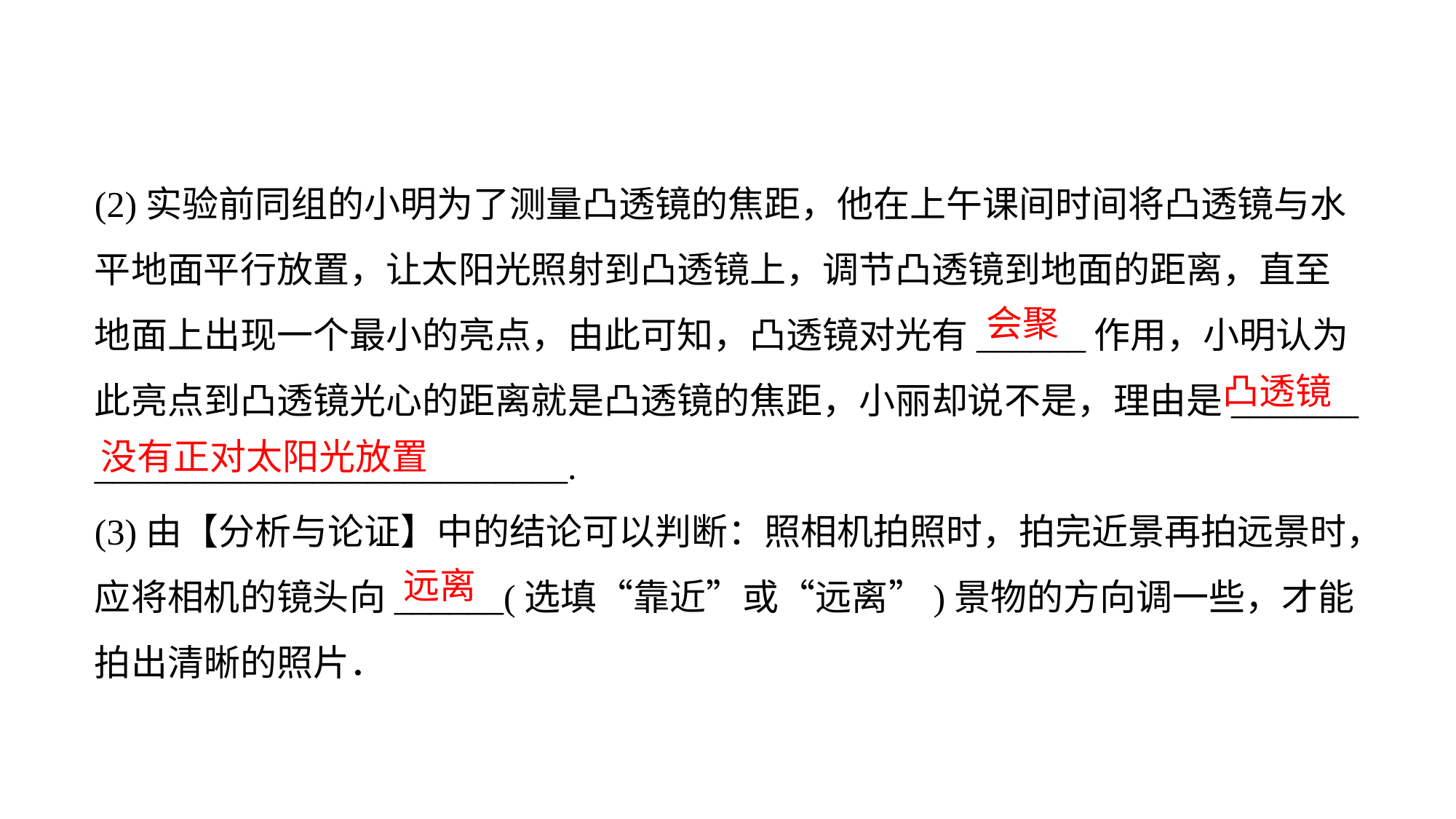

(2)实验前同组的小明为了测量凸透镜的焦距，他在上午课间时间将凸透镜与水平地面平行放置，让太阳光照射到凸透镜上，调节凸透镜到地面的距离，直至地面上出现一个最小的亮点，由此可知，凸透镜对光有______作用，小明认为此亮点到凸透镜光心的距离就是凸透镜的焦距，小丽却说不是，理由是_______
__________________________. (3)由【分析与论证】中的结论可以判断：照相机拍照时，拍完近景再拍远景时，应将相机的镜头向______(选填“靠近”或“远离”)景物的方向调一些，才能拍出清晰的照片．
会聚
                                                                                                                                        凸透镜没有正对太阳光放置
远离